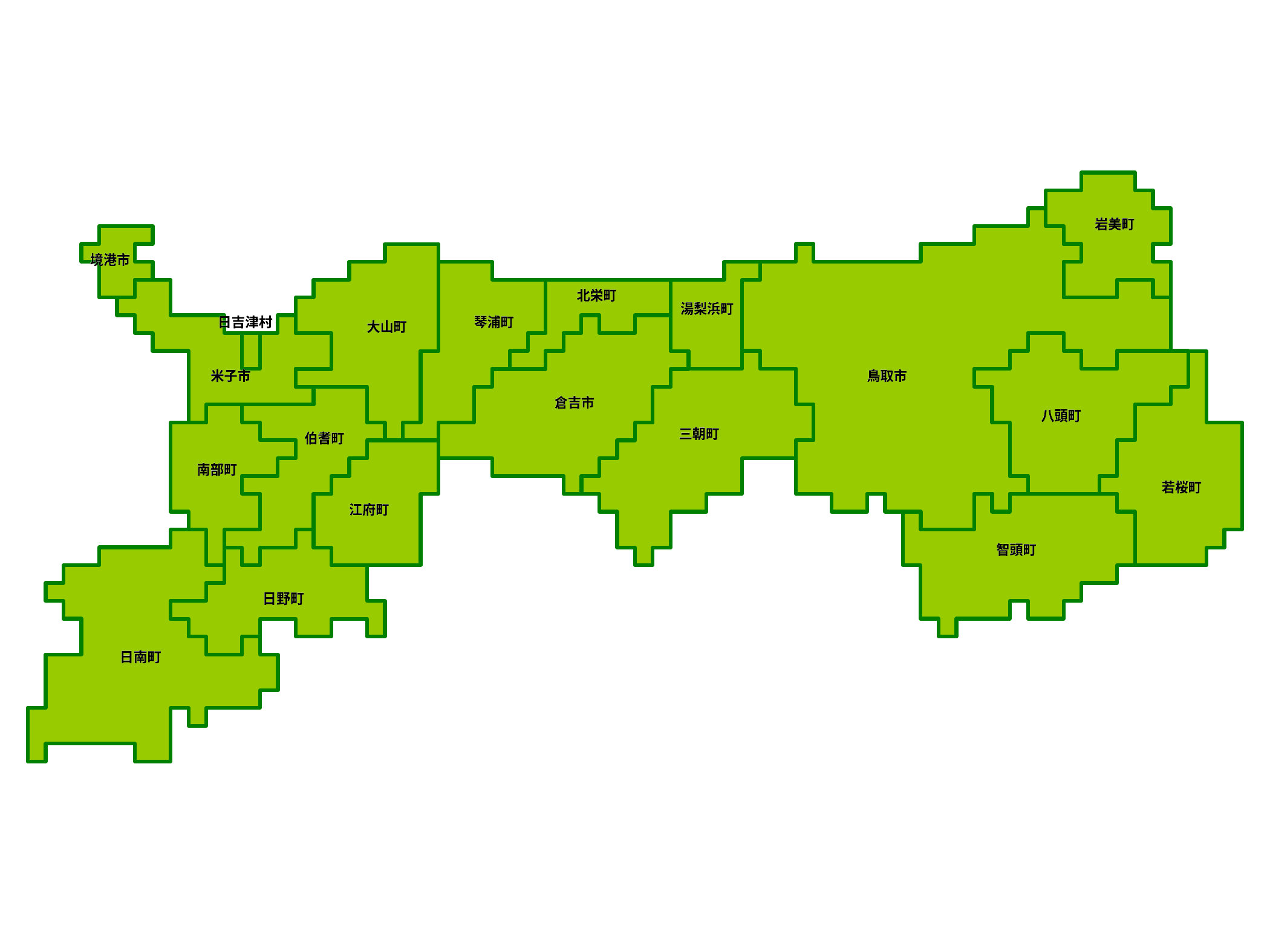

岩美町
岩美町
境港市
境港市
北栄町
北栄町
湯梨浜町
湯梨浜町
日吉津村
日吉津村
琴浦町
琴浦町
大山町
大山町
米子市
米子市
鳥取市
鳥取市
倉吉市
倉吉市
八頭町
八頭町
三朝町
三朝町
伯耆町
伯耆町
南部町
南部町
若桜町
若桜町
江府町
江府町
智頭町
智頭町
日野町
日野町
日南町
日南町